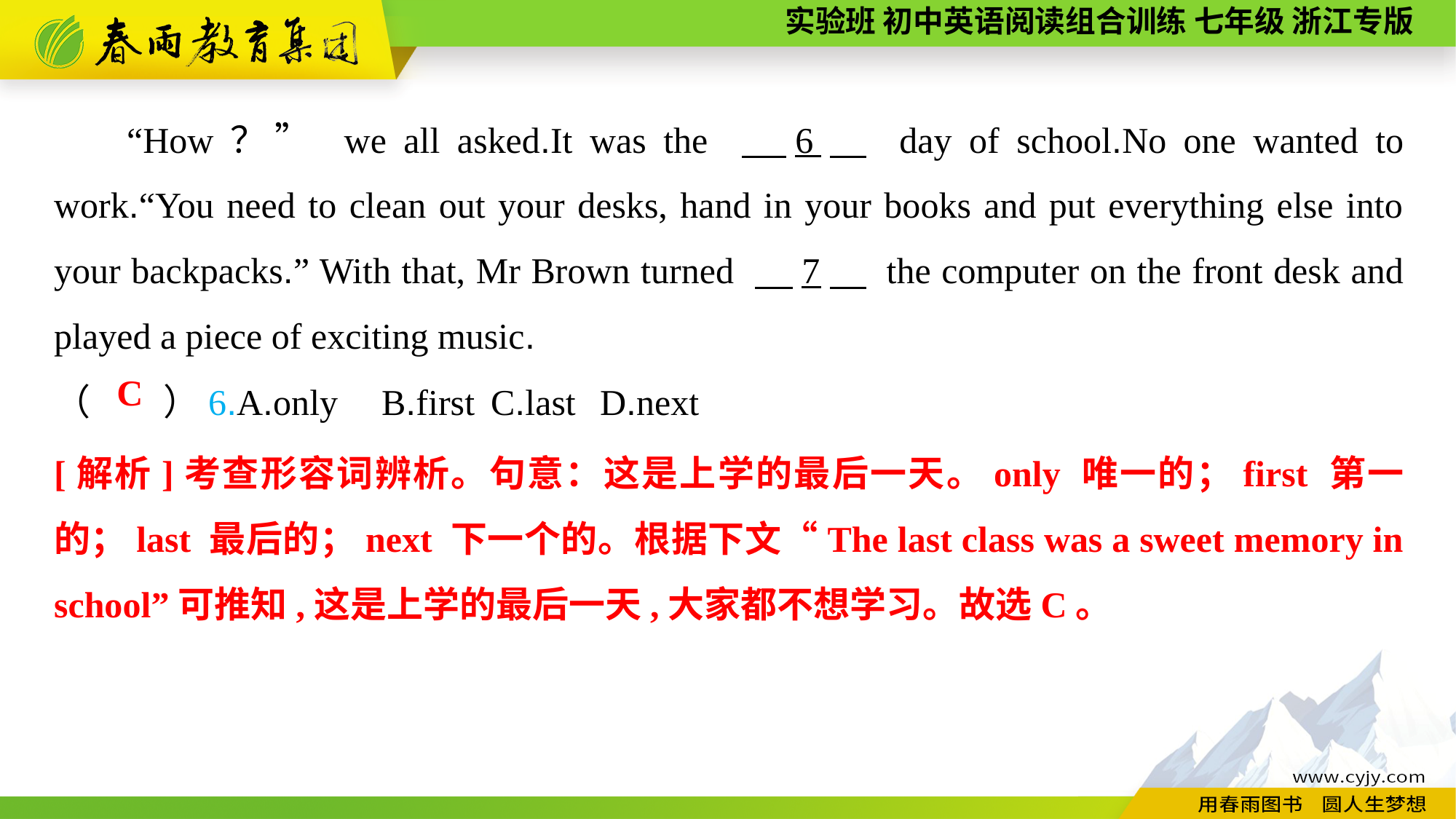

“How？” we all asked.It was the 　6　 day of school.No one wanted to work.“You need to clean out your desks, hand in your books and put everything else into your backpacks.” With that, Mr Brown turned 　7　 the computer on the front desk and played a piece of exciting music.
（　　）6.A.only	B.first	C.last	D.next
C
[解析]考查形容词辨析。句意：这是上学的最后一天。only 唯一的；first 第一的；last 最后的；next 下一个的。根据下文“The last class was a sweet memory in school”可推知,这是上学的最后一天,大家都不想学习。故选C。